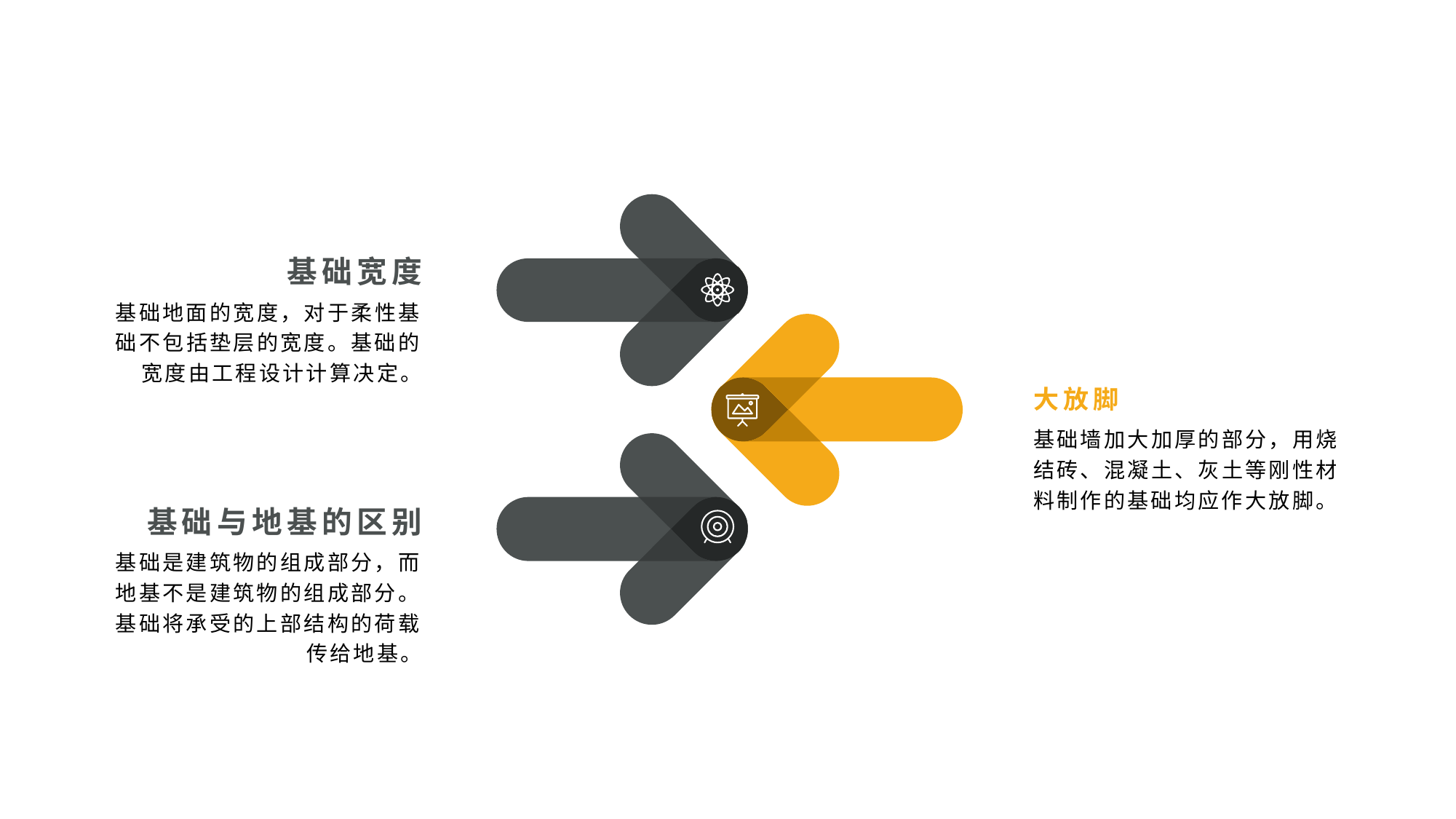

基础宽度

基础地面的宽度，对于柔性基础不包括垫层的宽度。基础的宽度由工程设计计算决定。

大放脚

基础墙加大加厚的部分，用烧结砖、混凝土、灰土等刚性材料制作的基础均应作大放脚。

基础与地基的区别

基础是建筑物的组成部分，而地基不是建筑物的组成部分。基础将承受的上部结构的荷载传给地基。